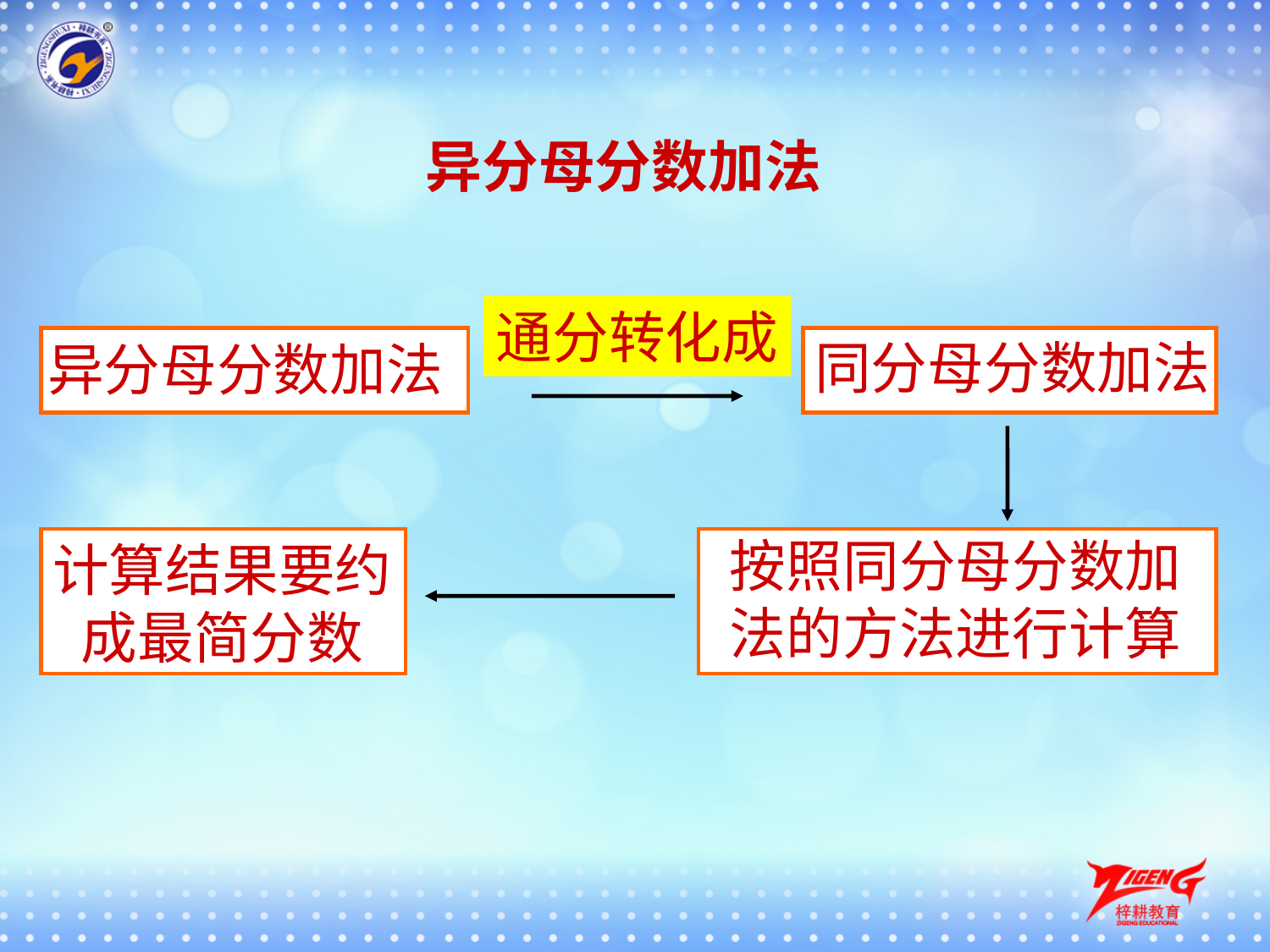

异分母分数加法
通分转化成
同分母分数加法
异分母分数加法

按照同分母分数加
法的方法进行计算

计算结果要约
成最简分数